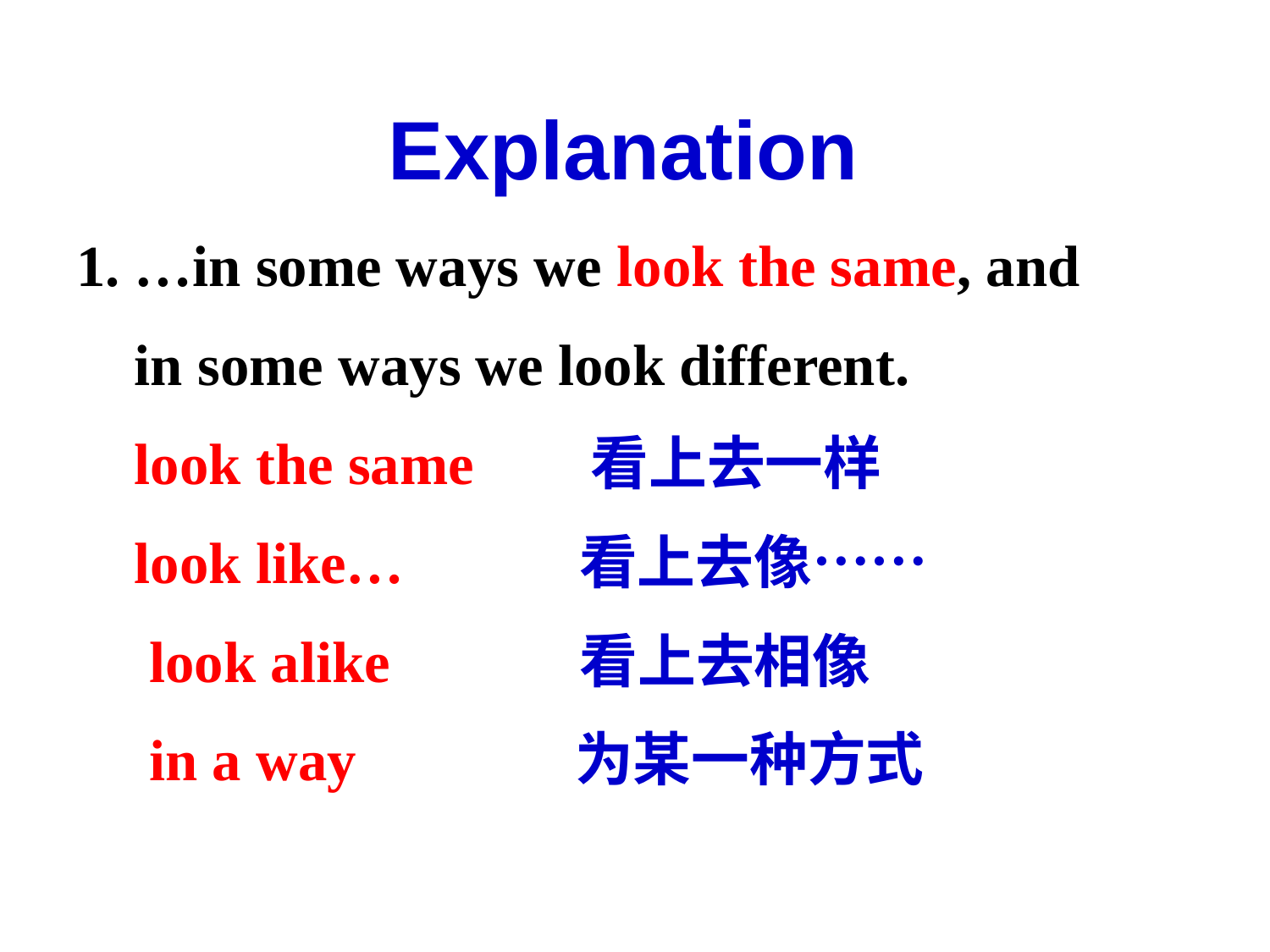

Explanation
1. …in some ways we look the same, and
    in some ways we look different.
    look the same       看上去一样
    look like…           看上去像……
     look alike            看上去相像
     in a way              为某一种方式